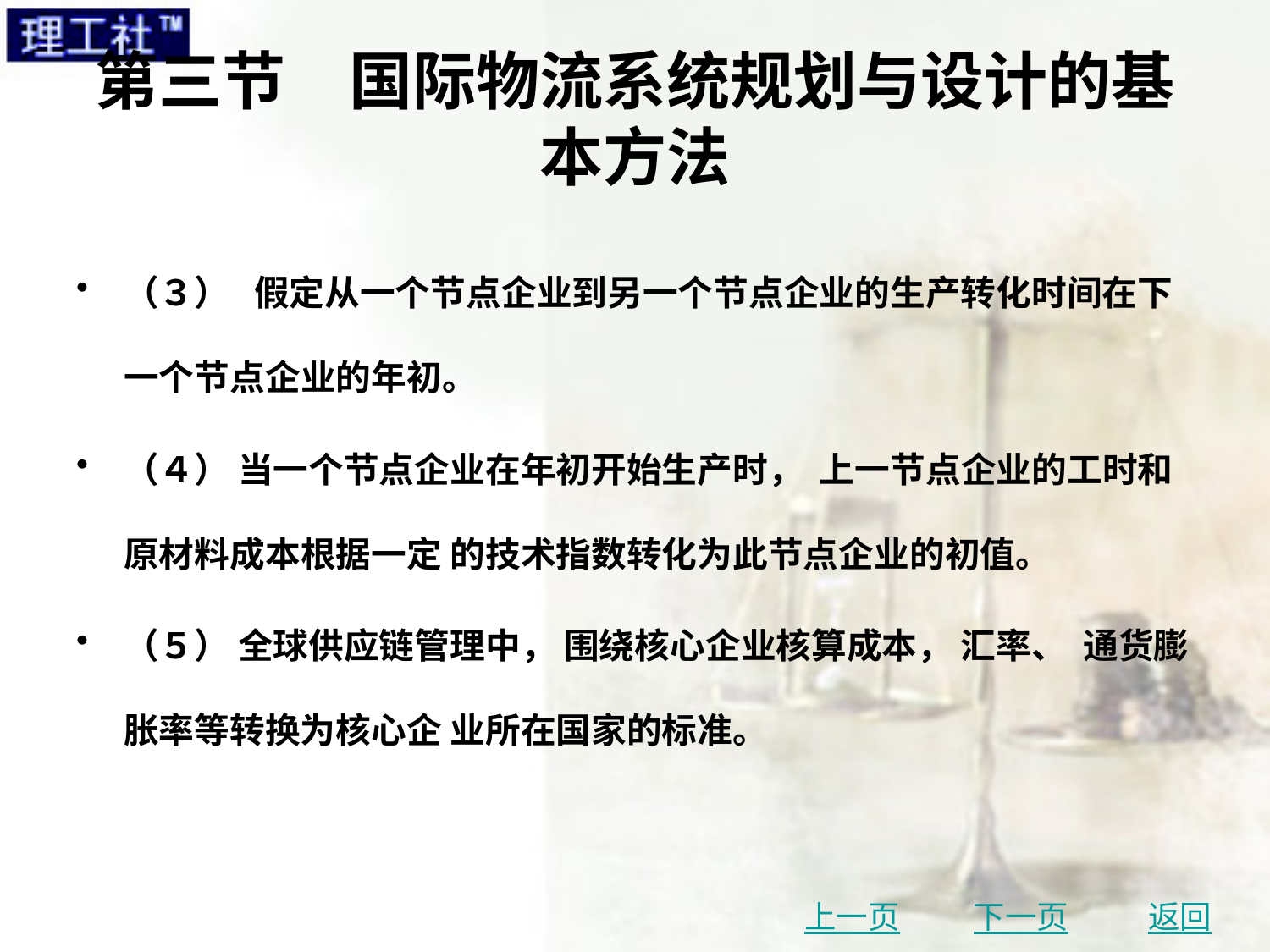

# 第三节　国际物流系统规划与设计的基本方法
（３）   假定从一个节点企业到另一个节点企业的生产转化时间在下一个节点企业的年初。
（４） 当一个节点企业在年初开始生产时，  上一节点企业的工时和原材料成本根据一定 的技术指数转化为此节点企业的初值。
（５） 全球供应链管理中， 围绕核心企业核算成本， 汇率、  通货膨胀率等转换为核心企 业所在国家的标准。

上一页
下一页
返回